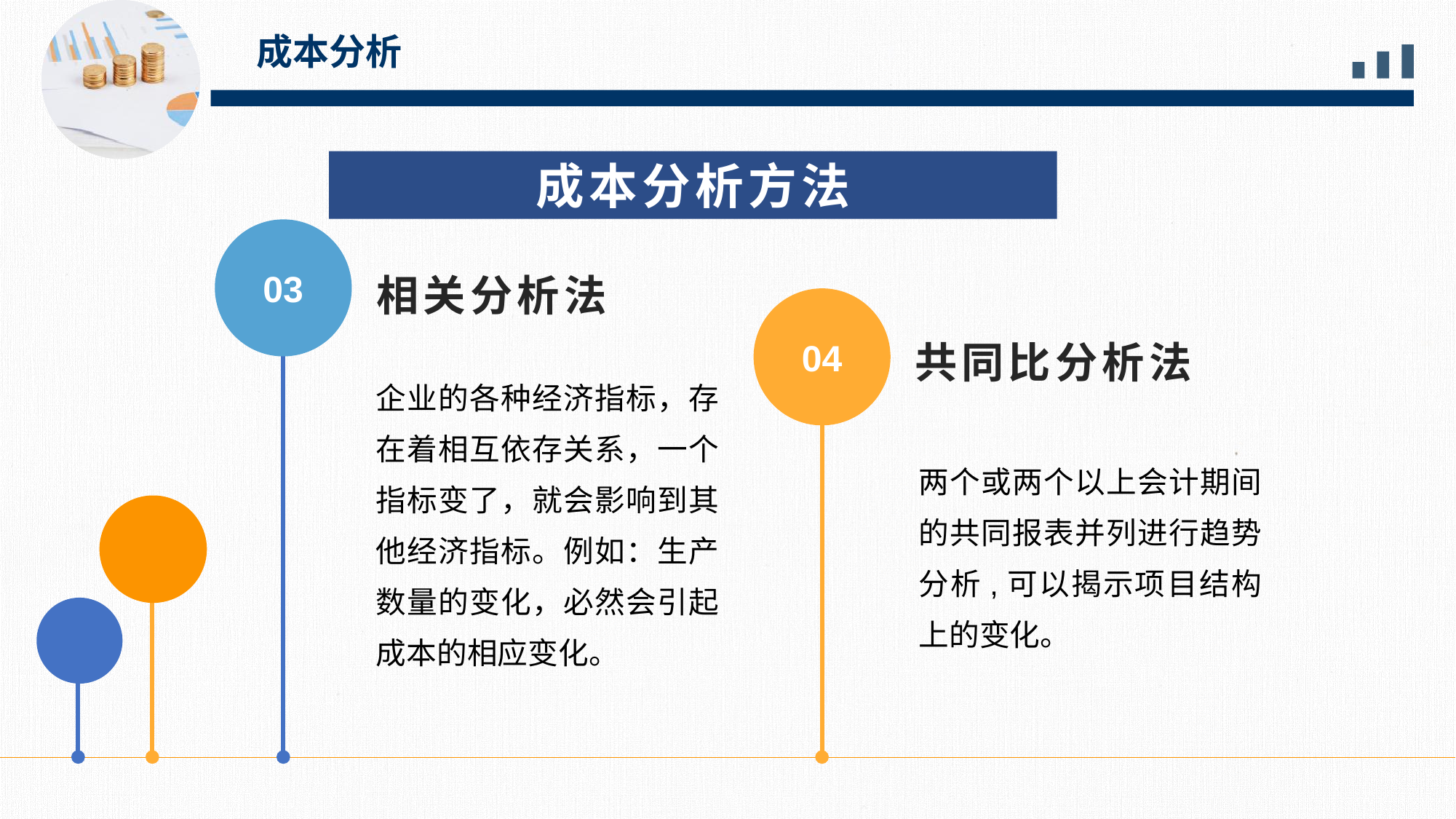

成本分析

成本分析方法

03
相关分析法

04
共同比分析法
企业的各种经济指标，存在着相互依存关系，一个指标变了，就会影响到其他经济指标。例如：生产数量的变化，必然会引起成本的相应变化。
两个或两个以上会计期间的共同报表并列进行趋势分析,可以揭示项目结构上的变化。